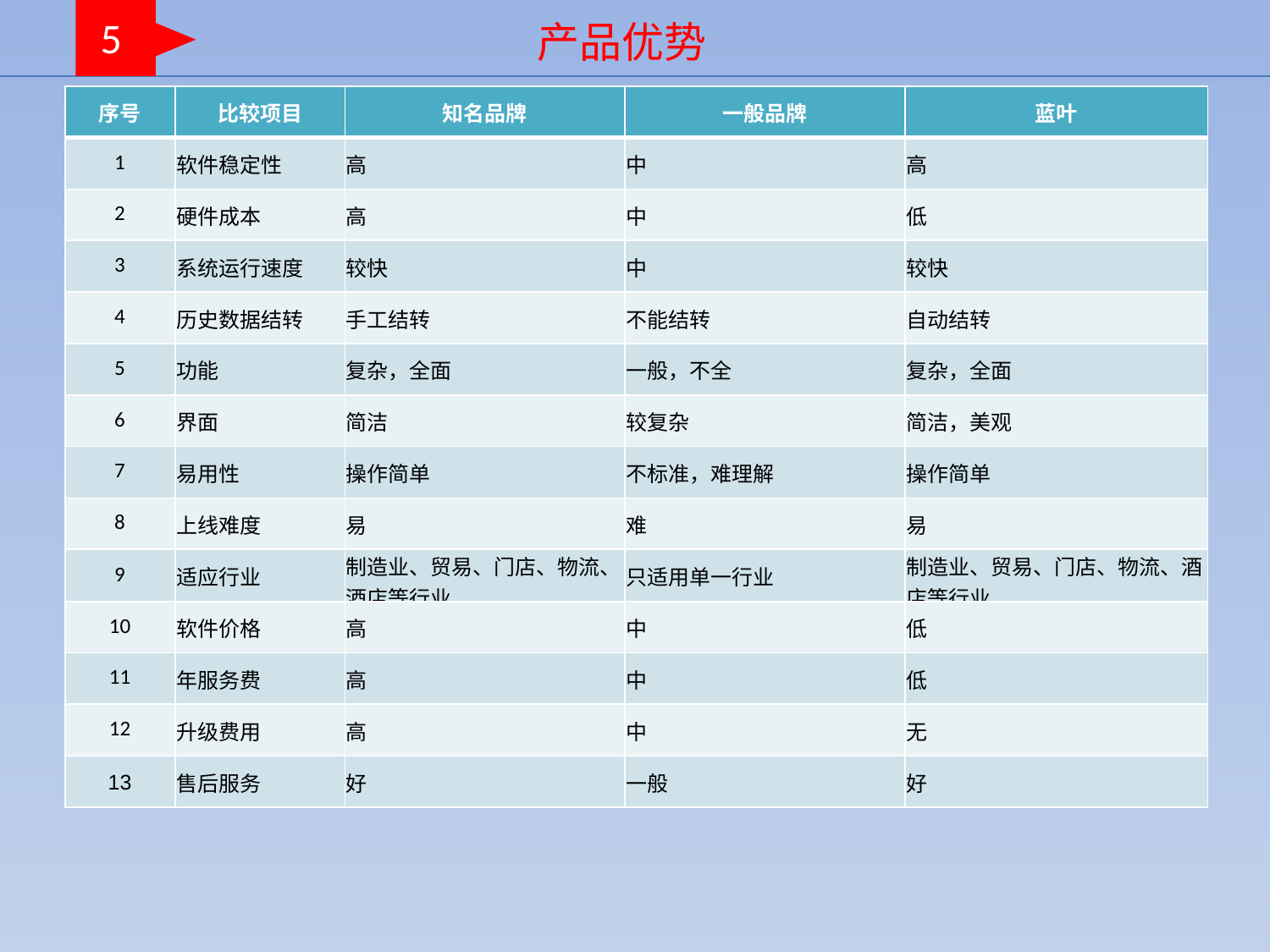

5
产品优势

| 序号 | 比较项目 | 知名品牌 | 一般品牌 | 蓝叶 |
| --- | --- | --- | --- | --- |
| 1 | 软件稳定性 | 高 | 中 | 高 |
| 2 | 硬件成本 | 高 | 中 | 低 |
| 3 | 系统运行速度 | 较快 | 中 | 较快 |
| 4 | 历史数据结转 | 手工结转 | 不能结转 | 自动结转 |
| 5 | 功能 | 复杂，全面 | 一般，不全 | 复杂，全面 |
| 6 | 界面 | 简洁 | 较复杂 | 简洁，美观 |
| 7 | 易用性 | 操作简单 | 不标准，难理解 | 操作简单 |
| 8 | 上线难度 | 易 | 难 | 易 |
| 9 | 适应行业 | 制造业、贸易、门店、物流、酒店等行业 | 只适用单一行业 | 制造业、贸易、门店、物流、酒店等行业 |
| 10 | 软件价格 | 高 | 中 | 低 |
| 11 | 年服务费 | 高 | 中 | 低 |
| 12 | 升级费用 | 高 | 中 | 无 |
| 13 | 售后服务 | 好 | 一般 | 好 |